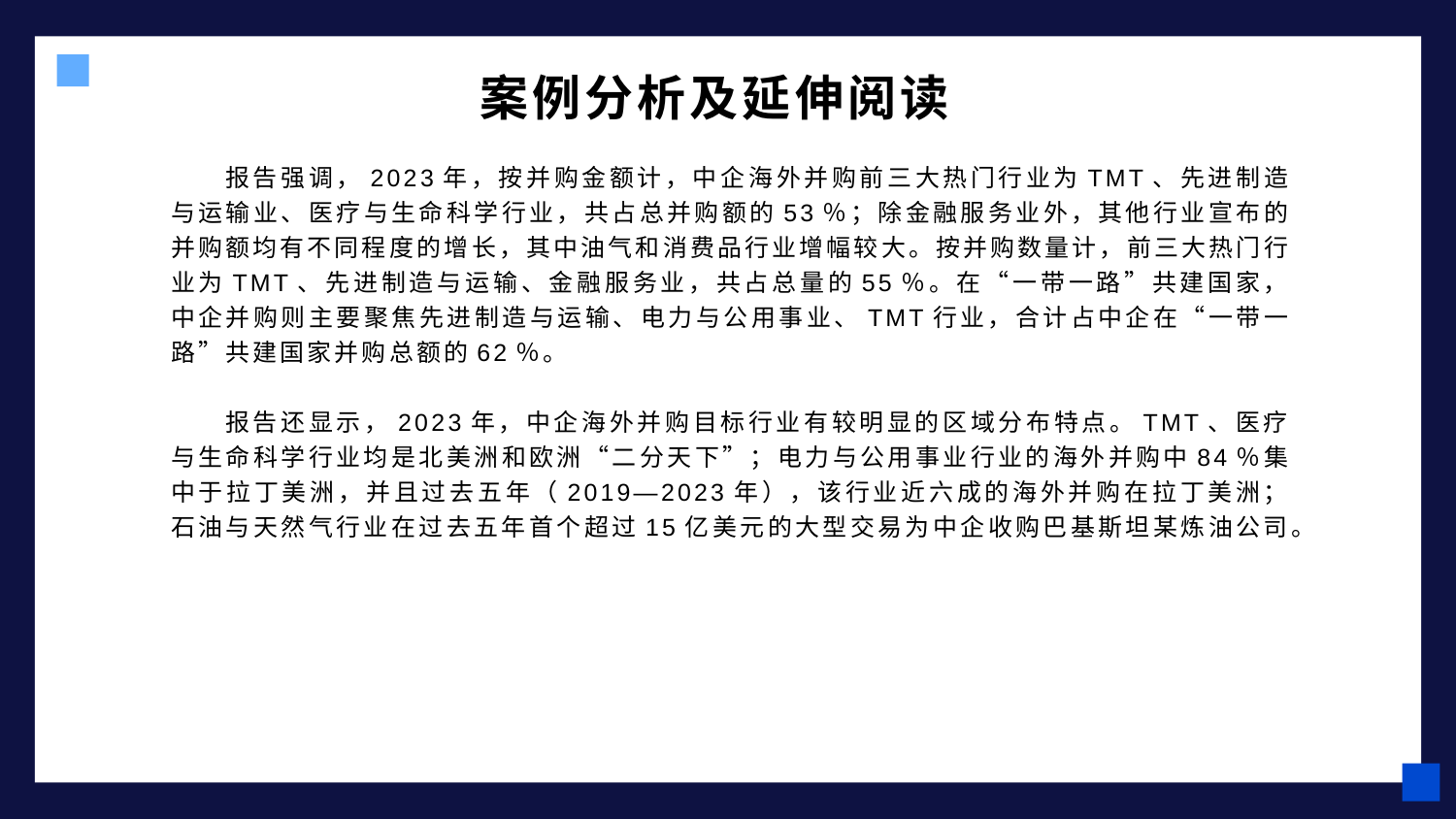

# 案例分析及延伸阅读
报告强调，2023年，按并购金额计，中企海外并购前三大热门行业为TMT、先进制造与运输业、医疗与生命科学行业，共占总并购额的53％；除金融服务业外，其他行业宣布的并购额均有不同程度的增长，其中油气和消费品行业增幅较大。按并购数量计，前三大热门行业为TMT、先进制造与运输、金融服务业，共占总量的55％。在“一带一路”共建国家，中企并购则主要聚焦先进制造与运输、电力与公用事业、TMT行业，合计占中企在“一带一路”共建国家并购总额的62％。

报告还显示，2023年，中企海外并购目标行业有较明显的区域分布特点。TMT、医疗与生命科学行业均是北美洲和欧洲“二分天下”；电力与公用事业行业的海外并购中84％集中于拉丁美洲，并且过去五年（2019—2023年），该行业近六成的海外并购在拉丁美洲；石油与天然气行业在过去五年首个超过15亿美元的大型交易为中企收购巴基斯坦某炼油公司。